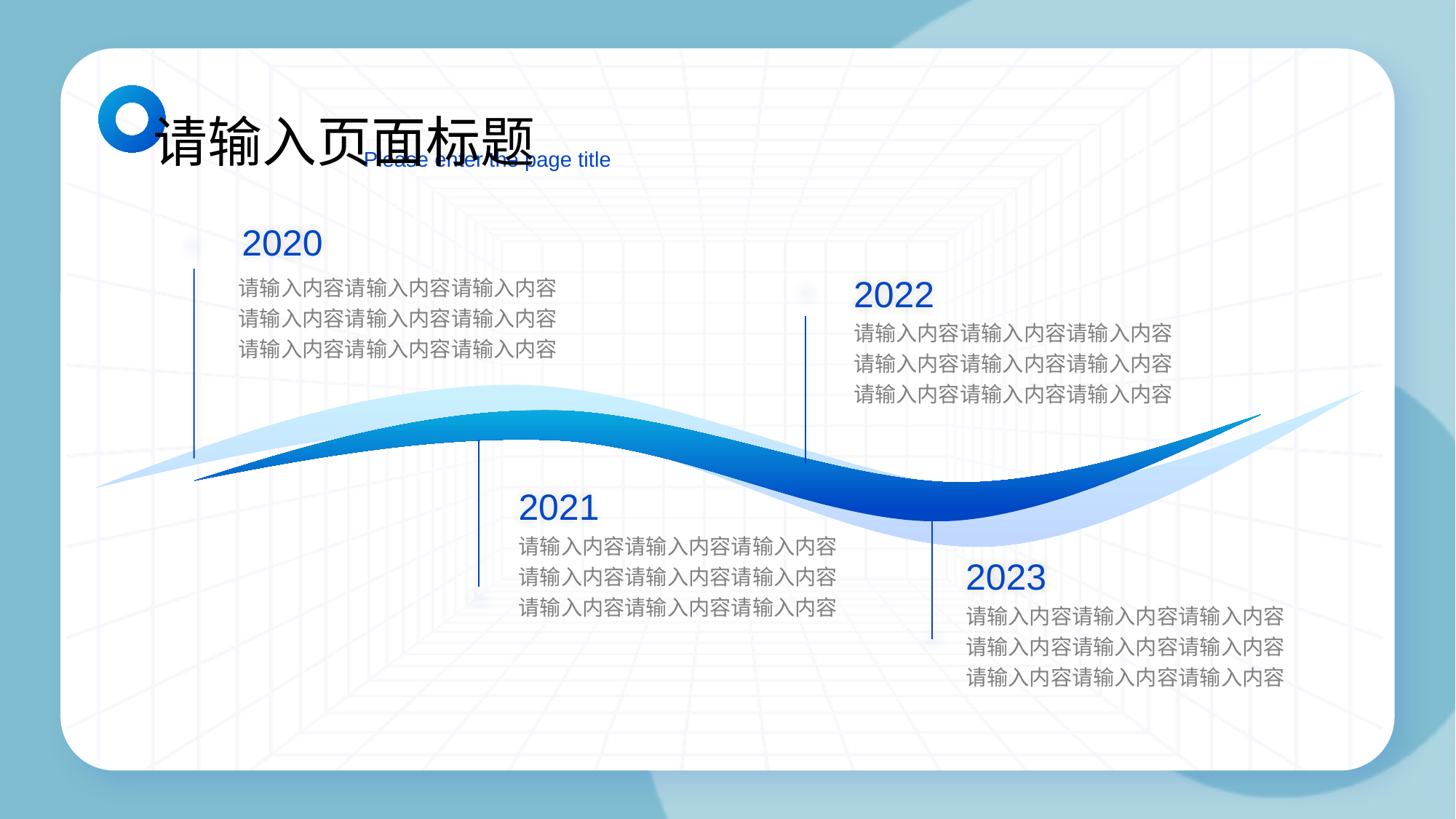

请输入页面标题
Please enter the page title
2020

请输入内容请输入内容请输入内容
请输入内容请输入内容请输入内容
请输入内容请输入内容请输入内容
2022

请输入内容请输入内容请输入内容
请输入内容请输入内容请输入内容
请输入内容请输入内容请输入内容

2021
请输入内容请输入内容请输入内容
请输入内容请输入内容请输入内容
请输入内容请输入内容请输入内容
2023

请输入内容请输入内容请输入内容
请输入内容请输入内容请输入内容
请输入内容请输入内容请输入内容